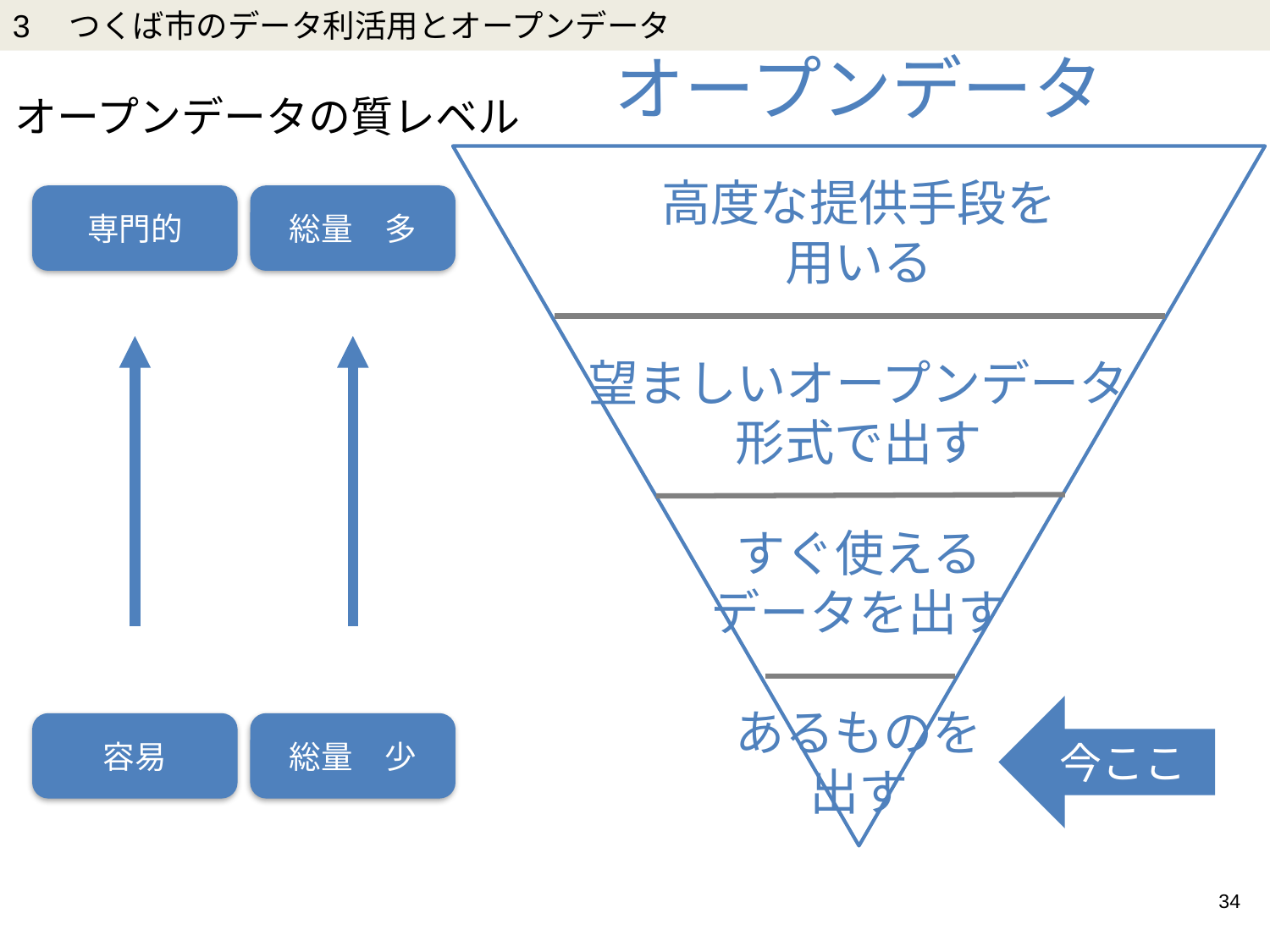

3　つくば市のデータ利活用とオープンデータ
オープンデータ
オープンデータの質レベル

高度な提供手段を
用いる
専門的
総量　多
望ましいオープンデータ
形式で出す
すぐ使える
データを出す
今ここ
あるものを
出す
容易
総量　少
34